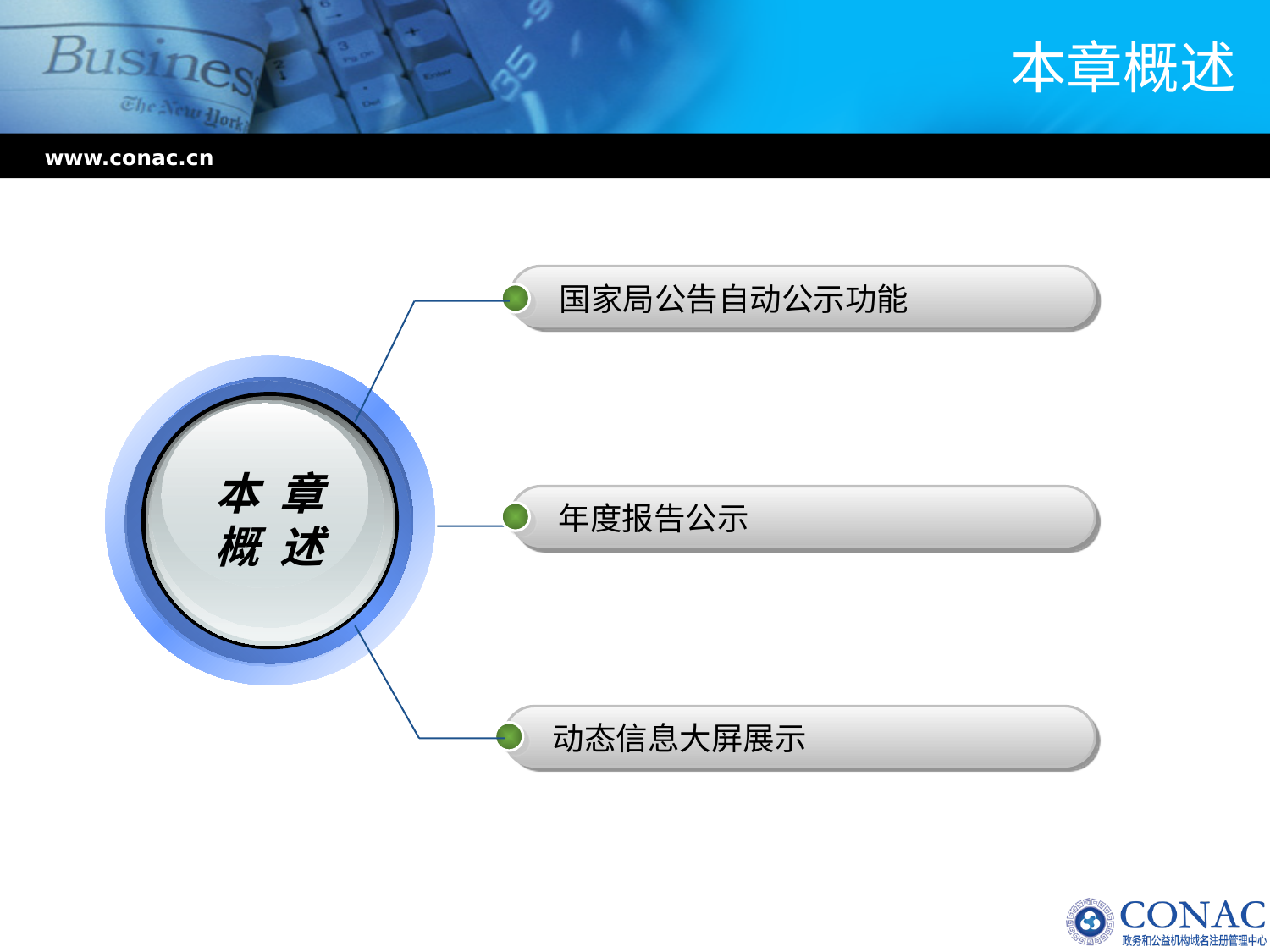

# 本章概述
www.conac.cn

国家局公告自动公示功能

本  章
概  述

年度报告公示

动态信息大屏展示